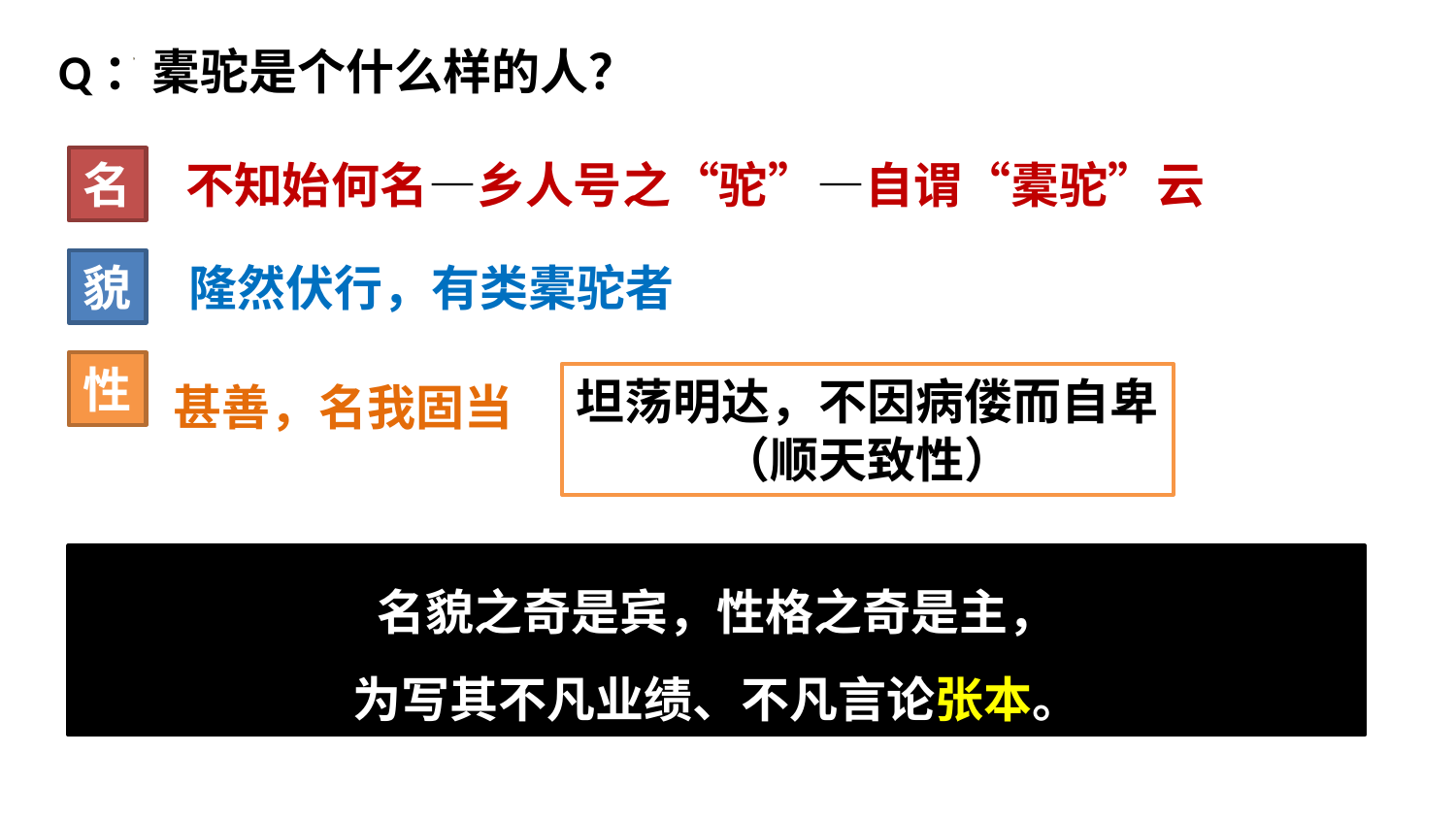

Q：橐驼是个什么样的人？
名
不知始何名—乡人号之“驼”—自谓“橐驼”云
貌
隆然伏行，有类橐驼者
甚善，名我固当
性
坦荡明达，不因病偻而自卑
（顺天致性）
名貌之奇是宾，性格之奇是主，
为写其不凡业绩、不凡言论张本。